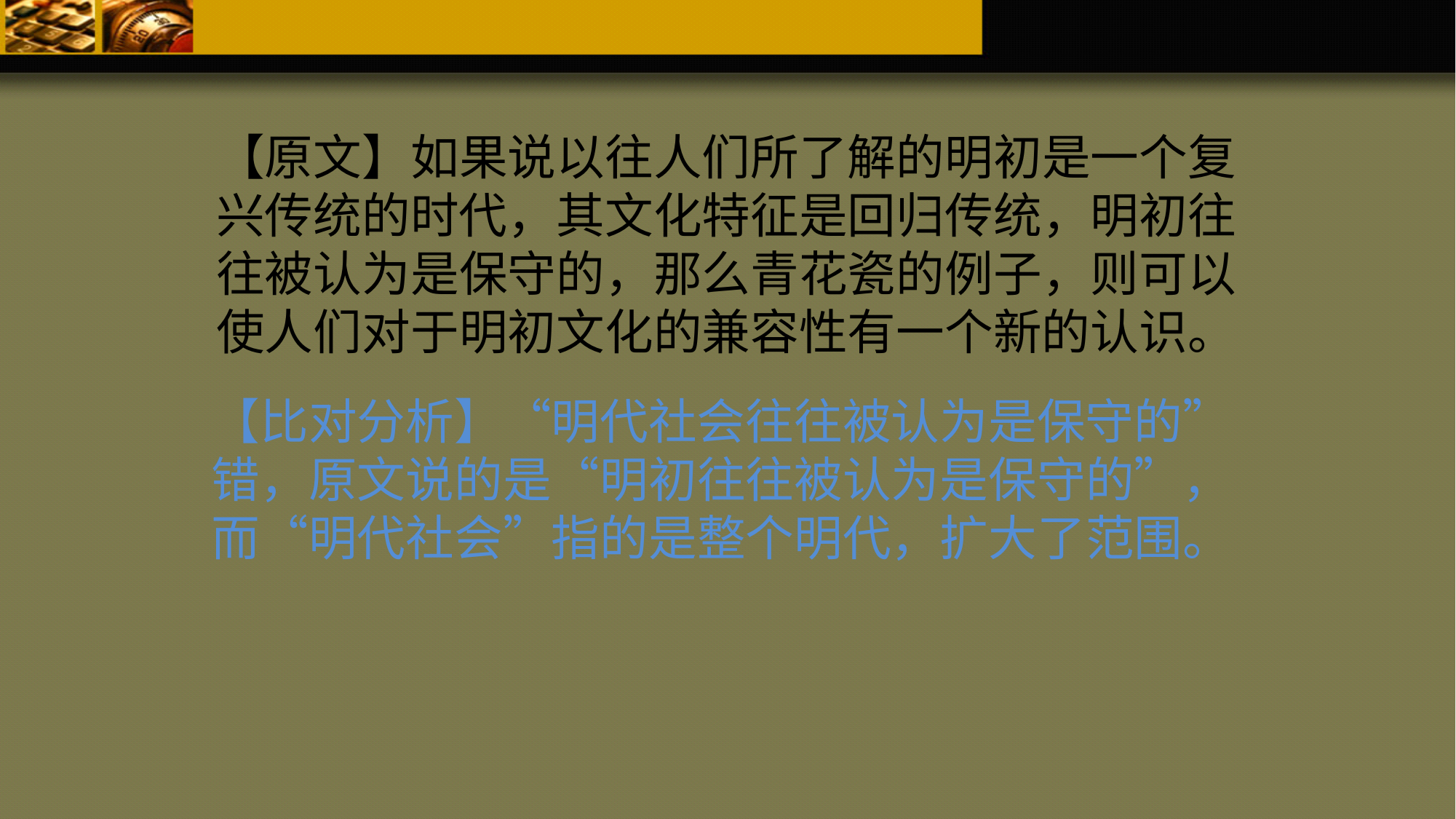

【原文】如果说以往人们所了解的明初是一个复兴传统的时代，其文化特征是回归传统，明初往往被认为是保守的，那么青花瓷的例子，则可以使人们对于明初文化的兼容性有一个新的认识。
【比对分析】“明代社会往往被认为是保守的”错，原文说的是“明初往往被认为是保守的”，而“明代社会”指的是整个明代，扩大了范围。